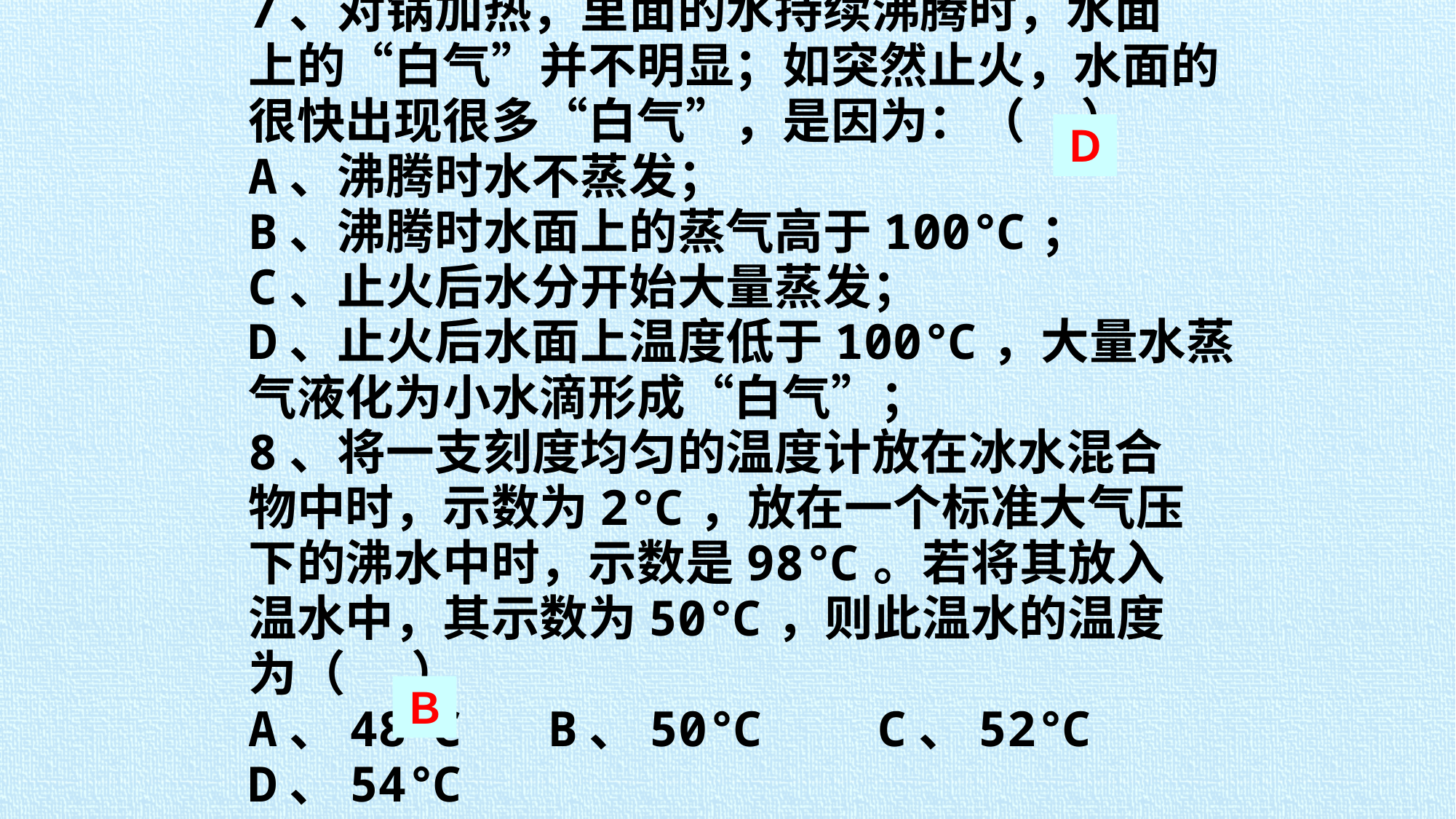

7、对锅加热，里面的水持续沸腾时，水面
上的“白气”并不明显；如突然止火，水面的
很快出现很多“白气”，是因为：（     ）
A、沸腾时水不蒸发；
B、沸腾时水面上的蒸气高于100℃；
C、止火后水分开始大量蒸发；
D、止火后水面上温度低于100℃，大量水蒸
气液化为小水滴形成“白气”；
8、将一支刻度均匀的温度计放在冰水混合
物中时，示数为2℃，放在一个标准大气压
下的沸水中时，示数是98℃。若将其放入
温水中，其示数为50℃，则此温水的温度
为（      ）
A、48℃　 B、50℃ 　 C、52℃    D、54℃
Ｄ
Ｂ